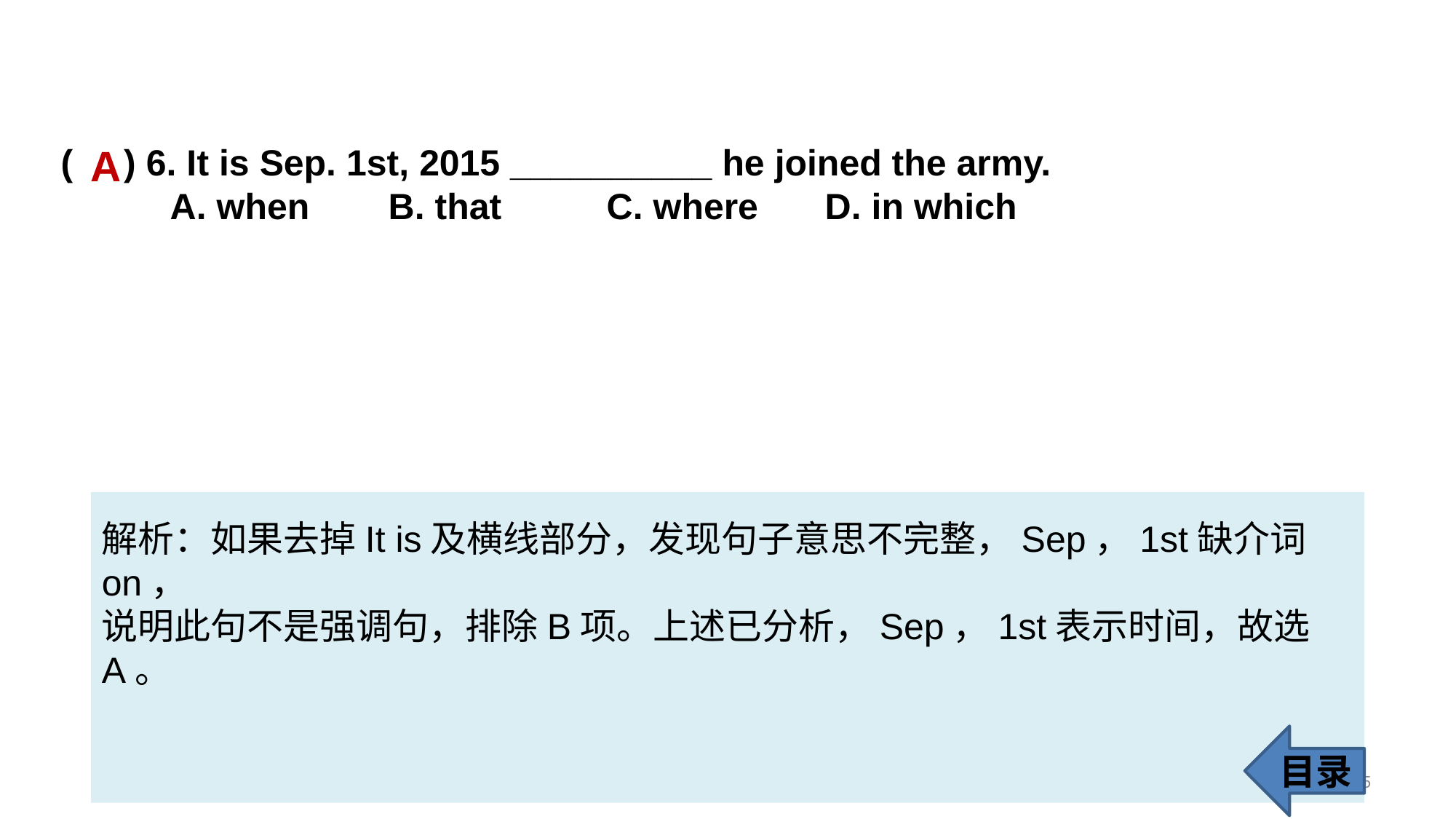

(     ) 6. It is Sep. 1st, 2015 __________ he joined the army.
	A. when 	B. that 	C. where 	D. in which
A

解析：如果去掉It is及横线部分，发现句子意思不完整，Sep，1st缺介词on，
说明此句不是强调句，排除B项。上述已分析，Sep，1st表示时间，故选A。
目录
65